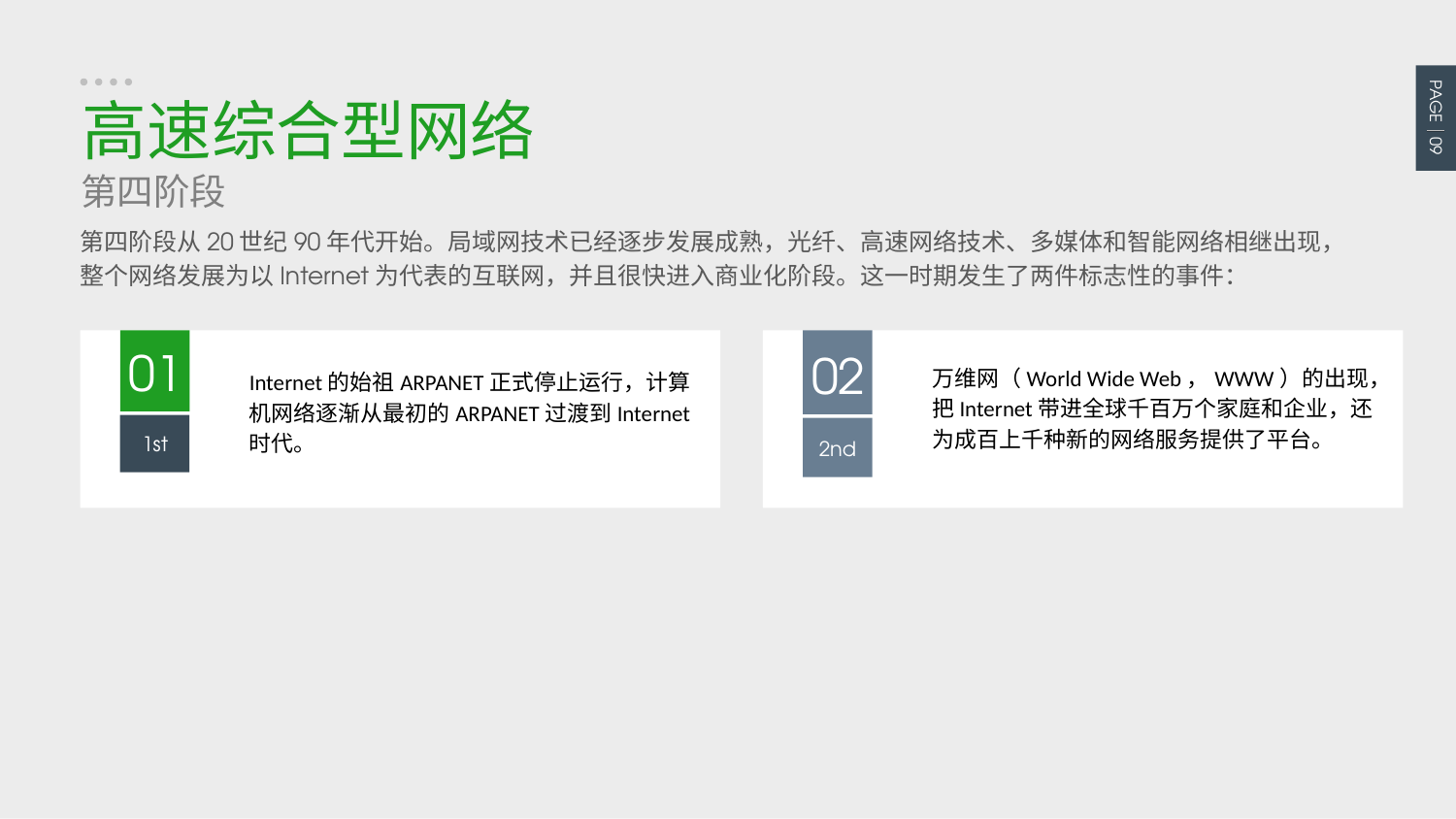

PAGE   09
高速综合型网络
第四阶段
第四阶段从20世纪90年代开始。局域网技术已经逐步发展成熟，光纤、高速网络技术、多媒体和智能网络相继出现，整个网络发展为以Internet为代表的互联网，并且很快进入商业化阶段。这一时期发生了两件标志性的事件：

01
Internet的始祖ARPANET正式停止运行，计算机网络逐渐从最初的ARPANET过渡到Internet时代。

1st

02
万维网（World Wide Web，WWW）的出现，把Internet带进全球千百万个家庭和企业，还为成百上千种新的网络服务提供了平台。

2nd